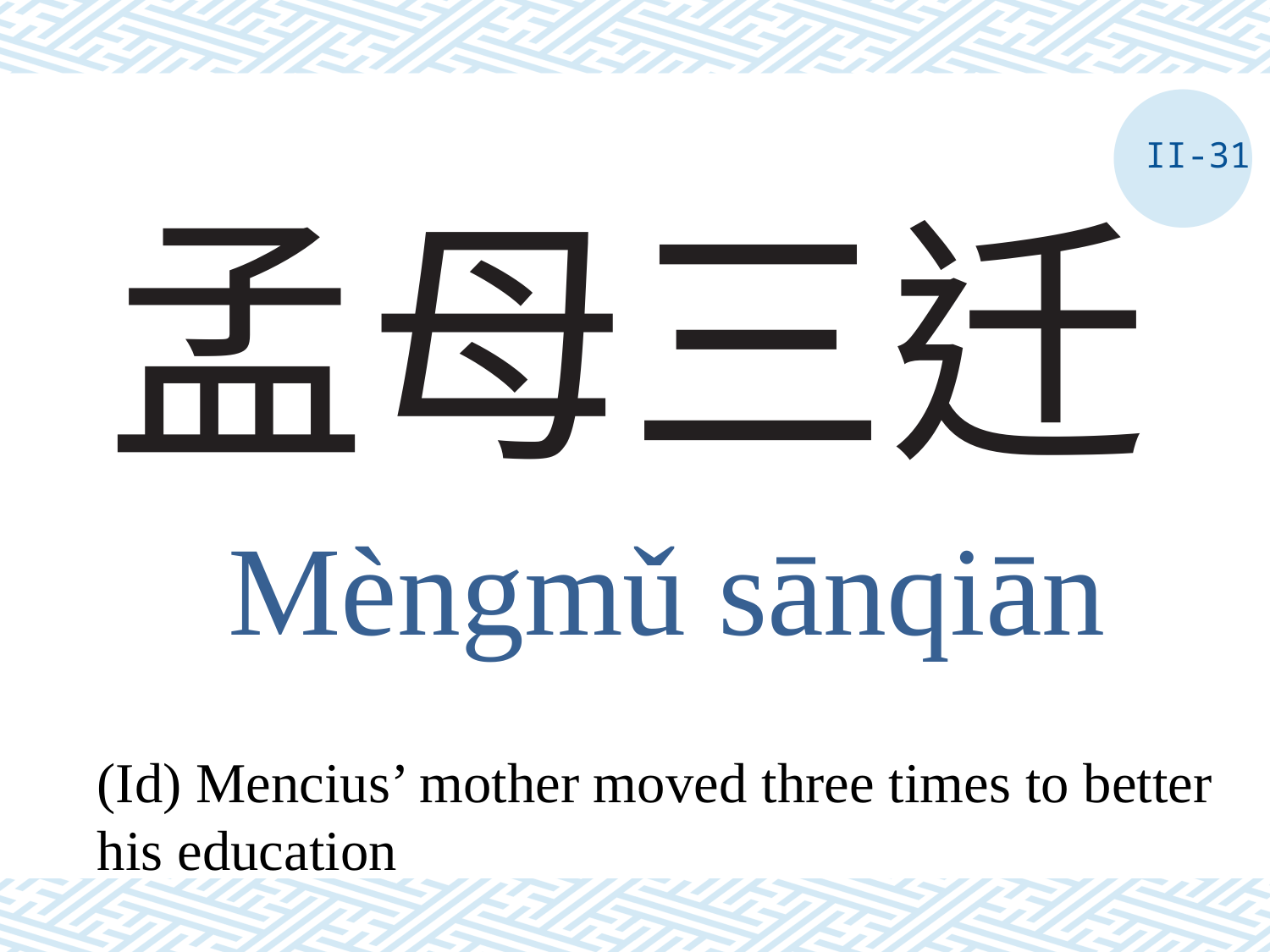

II-31

# 孟母三迁
Mèngmǔ sānqiān
(Id) Mencius’ mother moved three times to better his education